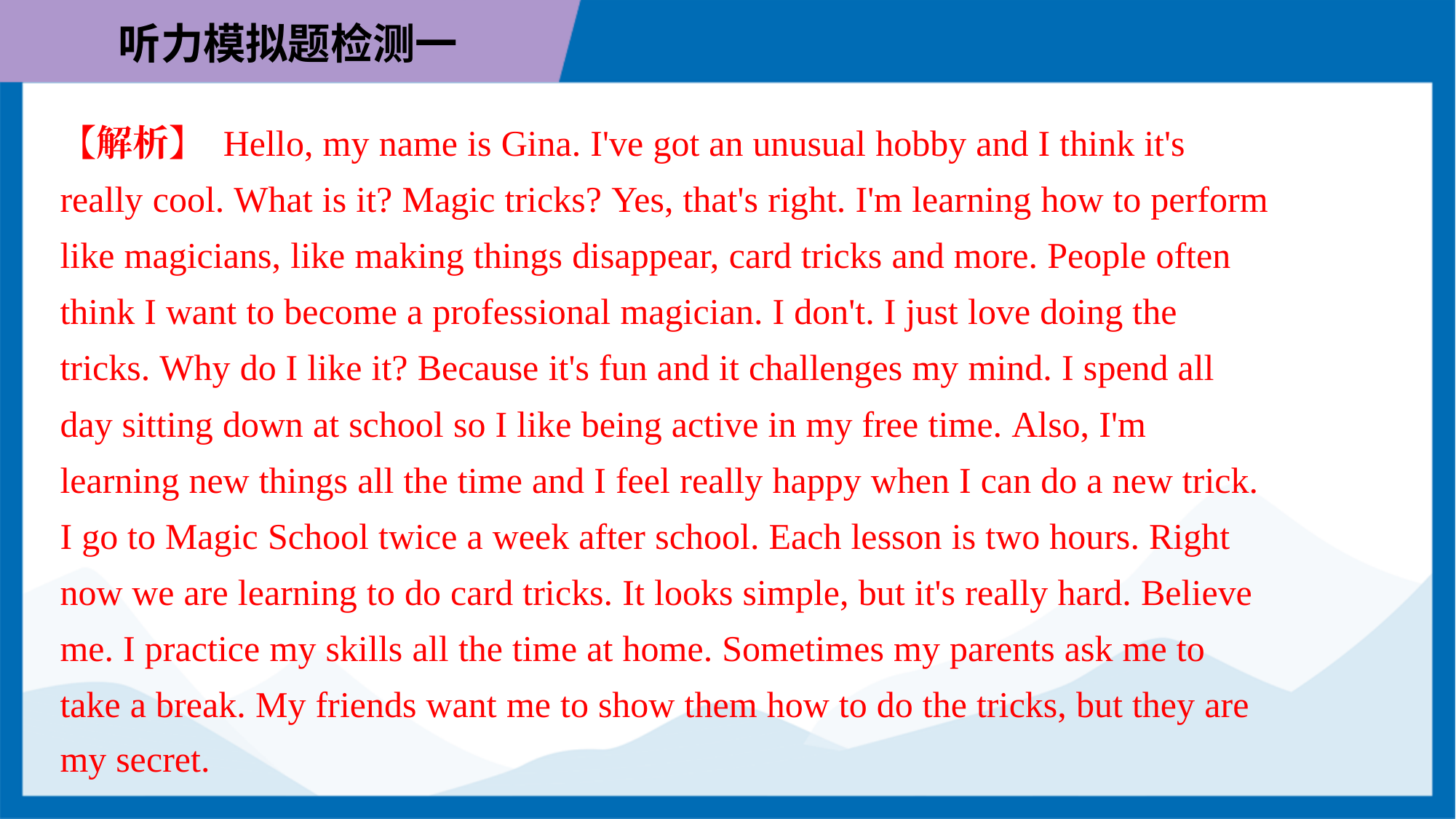

【解析】 Hello, my name is Gina. I've got an unusual hobby and I think it's
really cool. What is it? Magic tricks? Yes, that's right. I'm learning how to perform
like magicians, like making things disappear, card tricks and more. People often
think I want to become a professional magician. I don't. I just love doing the
tricks. Why do I like it? Because it's fun and it challenges my mind. I spend all
day sitting down at school so I like being active in my free time. Also, I'm
learning new things all the time and I feel really happy when I can do a new trick.
I go to Magic School twice a week after school. Each lesson is two hours. Right
now we are learning to do card tricks. It looks simple, but it's really hard. Believe
me. I practice my skills all the time at home. Sometimes my parents ask me to
take a break. My friends want me to show them how to do the tricks, but they are
my secret.